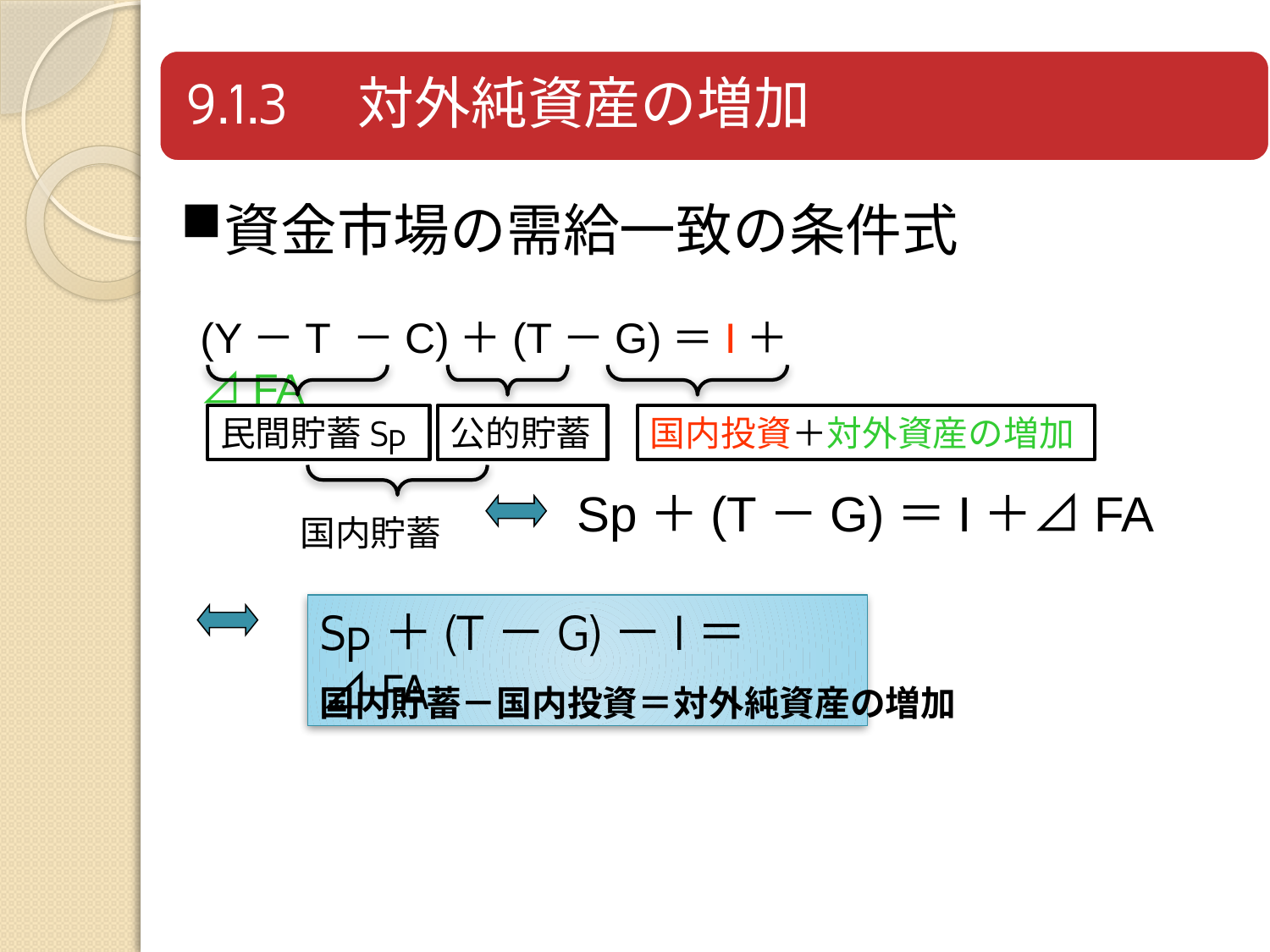

9.1.3　対外純資産の増加
資金市場の需給一致の条件式

(Y－T －C)＋(T－G)＝I＋⊿FA

民間貯蓄Sp
公的貯蓄
国内投資＋対外資産の増加
Sp＋(T－G)＝I＋⊿FA

国内貯蓄
Sp＋(T－G)－I＝⊿FA

国内貯蓄－国内投資＝対外純資産の増加